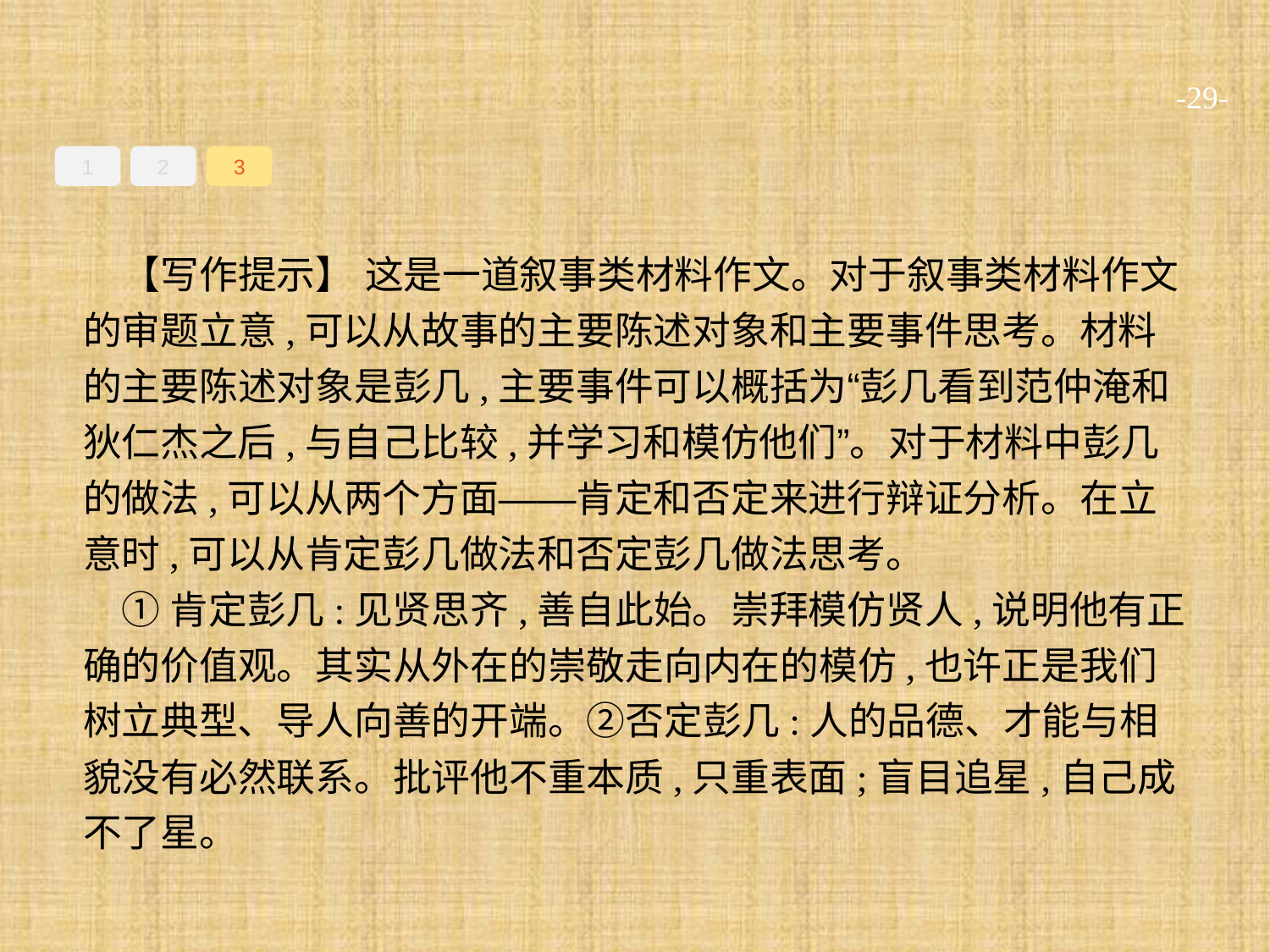

-29-
1
2
3
【写作提示】 这是一道叙事类材料作文。对于叙事类材料作文的审题立意,可以从故事的主要陈述对象和主要事件思考。材料的主要陈述对象是彭几,主要事件可以概括为“彭几看到范仲淹和狄仁杰之后,与自己比较,并学习和模仿他们”。对于材料中彭几的做法,可以从两个方面——肯定和否定来进行辩证分析。在立意时,可以从肯定彭几做法和否定彭几做法思考。
①肯定彭几:见贤思齐,善自此始。崇拜模仿贤人,说明他有正确的价值观。其实从外在的崇敬走向内在的模仿,也许正是我们树立典型、导人向善的开端。②否定彭几:人的品德、才能与相貌没有必然联系。批评他不重本质,只重表面;盲目追星,自己成不了星。